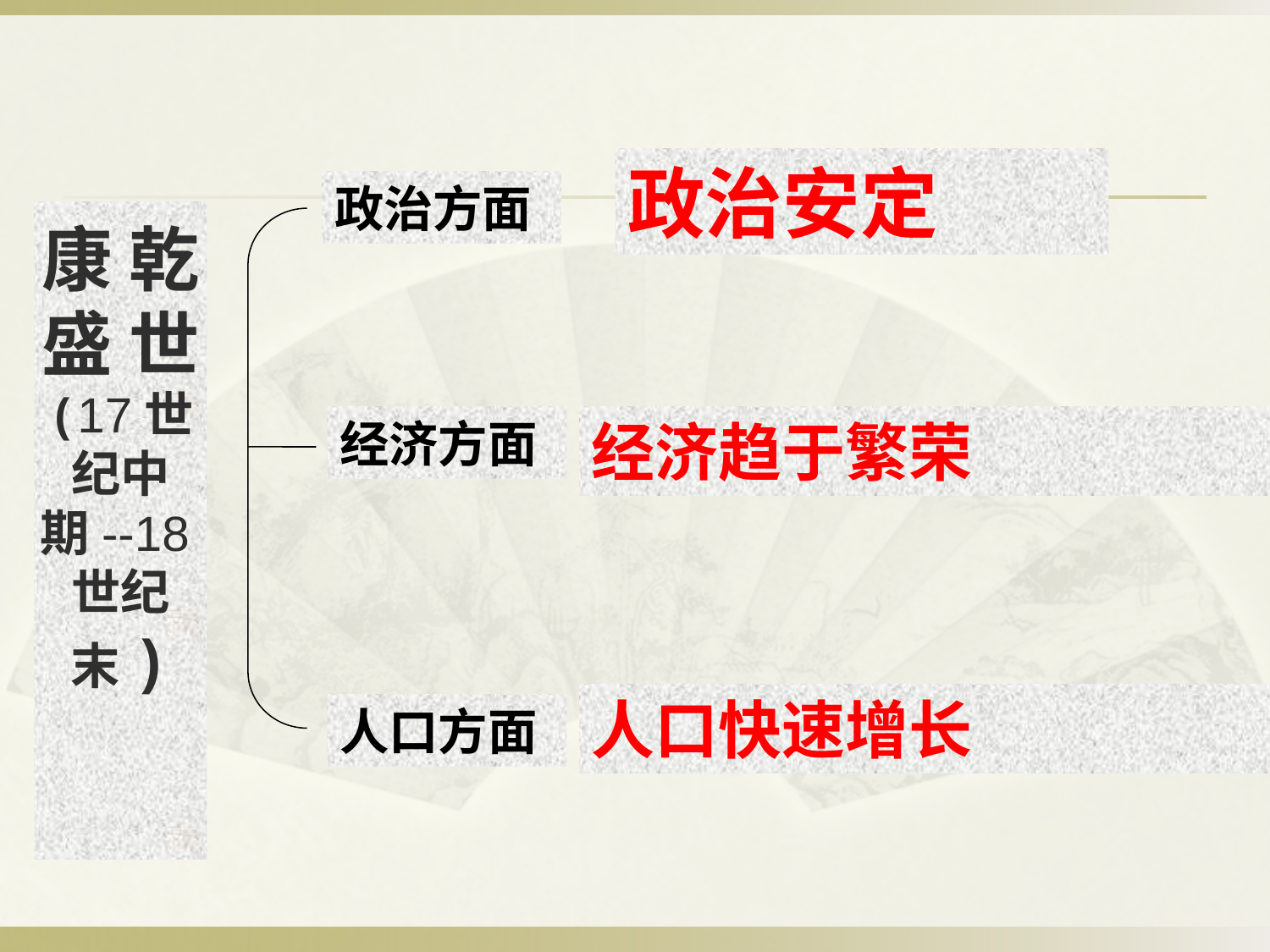

政治安定
政治方面
# 康 乾 盛 世 (17世纪中期--18世纪末)

经济方面
经济趋于繁荣
人口快速增长
人口方面